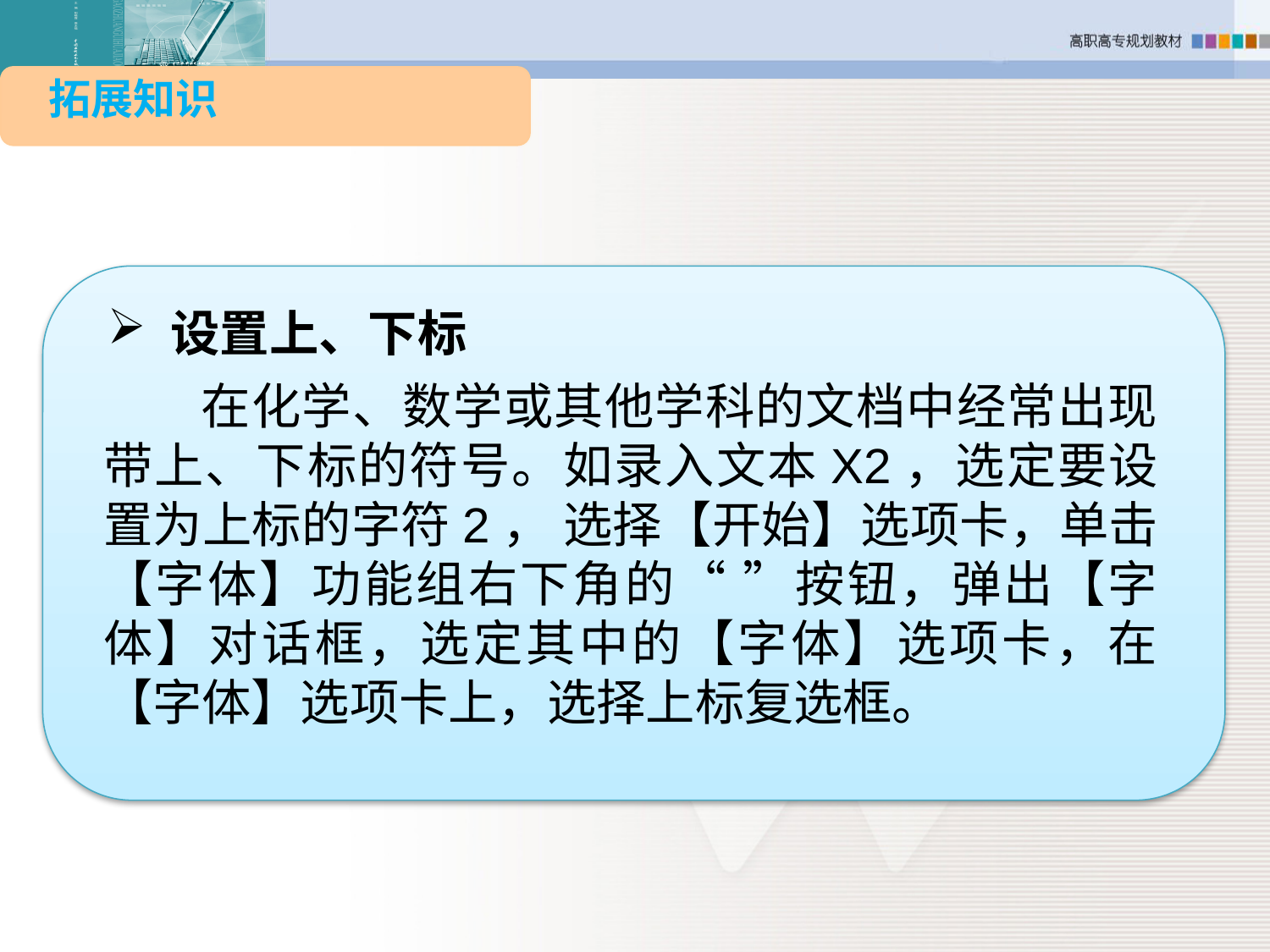

拓展知识

设置上、下标
       在化学、数学或其他学科的文档中经常出现带上、下标的符号。如录入文本X2，选定要设置为上标的字符2， 选择【开始】选项卡，单击【字体】功能组右下角的“ ”按钮，弹出【字体】对话框，选定其中的【字体】选项卡，在【字体】选项卡上，选择上标复选框。